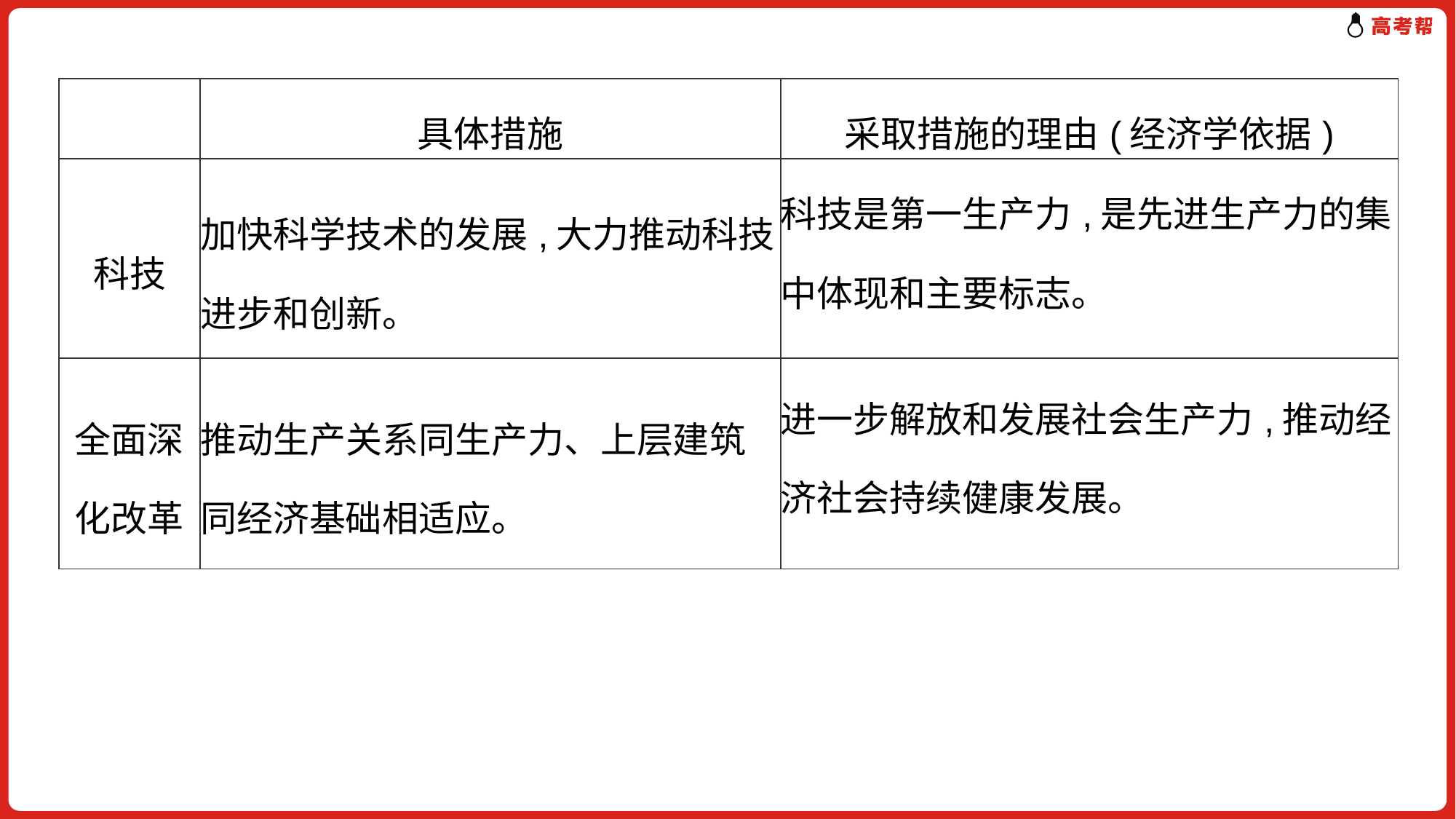

|  | 具体措施 | 采取措施的理由(经济学依据) |
| --- | --- | --- |
| 科技 | 加快科学技术的发展,大力推动科技进步和创新。 | 科技是第一生产力,是先进生产力的集中体现和主要标志。 |
| 全面深化改革 | 推动生产关系同生产力、上层建筑同经济基础相适应。 | 进一步解放和发展社会生产力,推动经济社会持续健康发展。 |